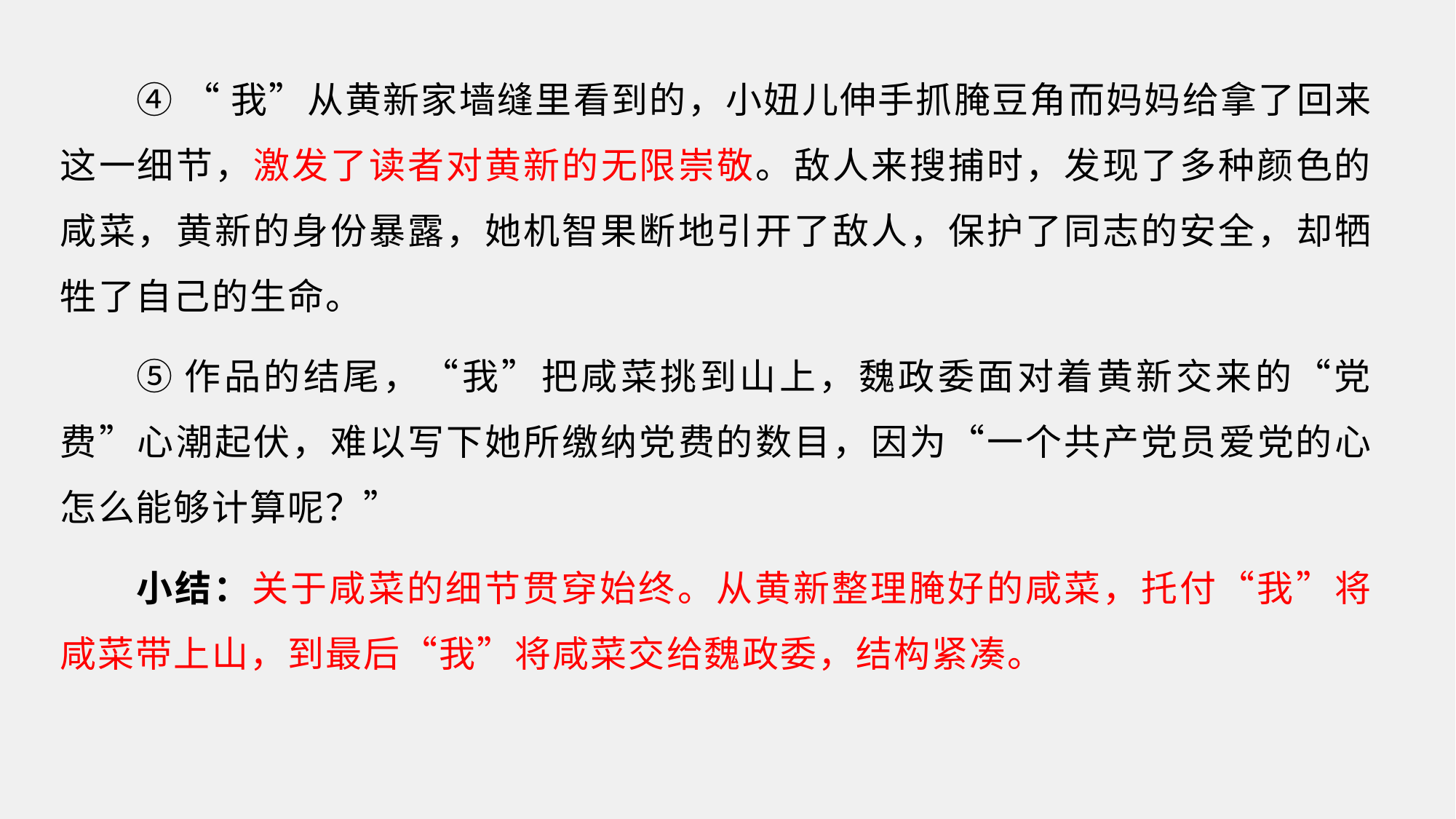

④ “我”从黄新家墙缝里看到的，小妞儿伸手抓腌豆角而妈妈给拿了回来这一细节，激发了读者对黄新的无限崇敬。敌人来搜捕时，发现了多种颜色的咸菜，黄新的身份暴露，她机智果断地引开了敌人，保护了同志的安全，却牺牲了自己的生命。
⑤作品的结尾，“我”把咸菜挑到山上，魏政委面对着黄新交来的“党费”心潮起伏，难以写下她所缴纳党费的数目，因为“一个共产党员爱党的心怎么能够计算呢？”
小结：关于咸菜的细节贯穿始终。从黄新整理腌好的咸菜，托付“我”将咸菜带上山，到最后“我”将咸菜交给魏政委，结构紧凑。